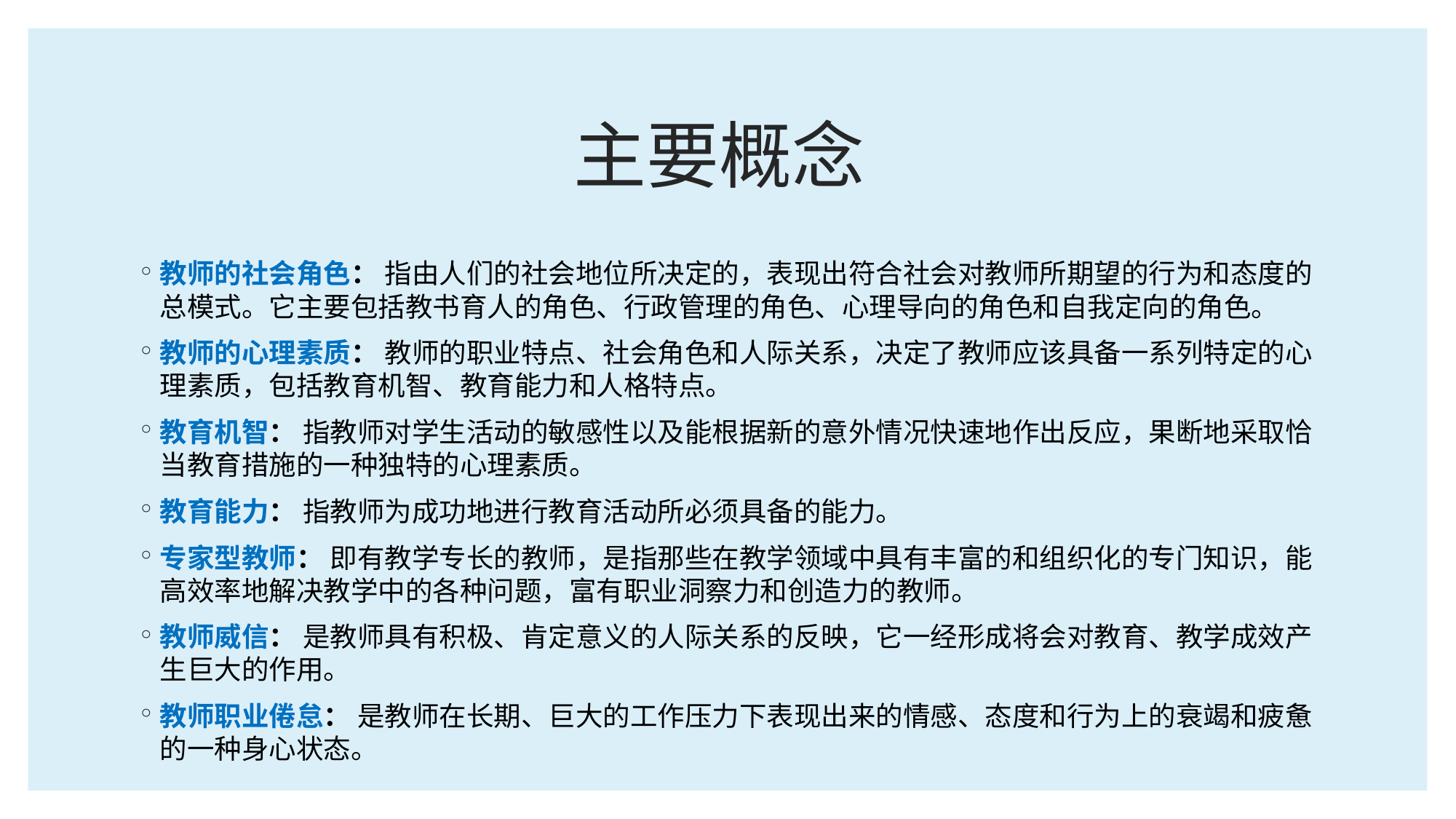

# 主要概念
教师的社会角色： 指由人们的社会地位所决定的，表现出符合社会对教师所期望的行为和态度的总模式。它主要包括教书育人的角色、行政管理的角色、心理导向的角色和自我定向的角色。
教师的心理素质： 教师的职业特点、社会角色和人际关系，决定了教师应该具备一系列特定的心理素质，包括教育机智、教育能力和人格特点。
教育机智： 指教师对学生活动的敏感性以及能根据新的意外情况快速地作出反应，果断地采取恰当教育措施的一种独特的心理素质。
教育能力： 指教师为成功地进行教育活动所必须具备的能力。
专家型教师： 即有教学专长的教师，是指那些在教学领域中具有丰富的和组织化的专门知识，能高效率地解决教学中的各种问题，富有职业洞察力和创造力的教师。
教师威信： 是教师具有积极、肯定意义的人际关系的反映，它一经形成将会对教育、教学成效产生巨大的作用。
教师职业倦怠： 是教师在长期、巨大的工作压力下表现出来的情感、态度和行为上的衰竭和疲惫的一种身心状态。